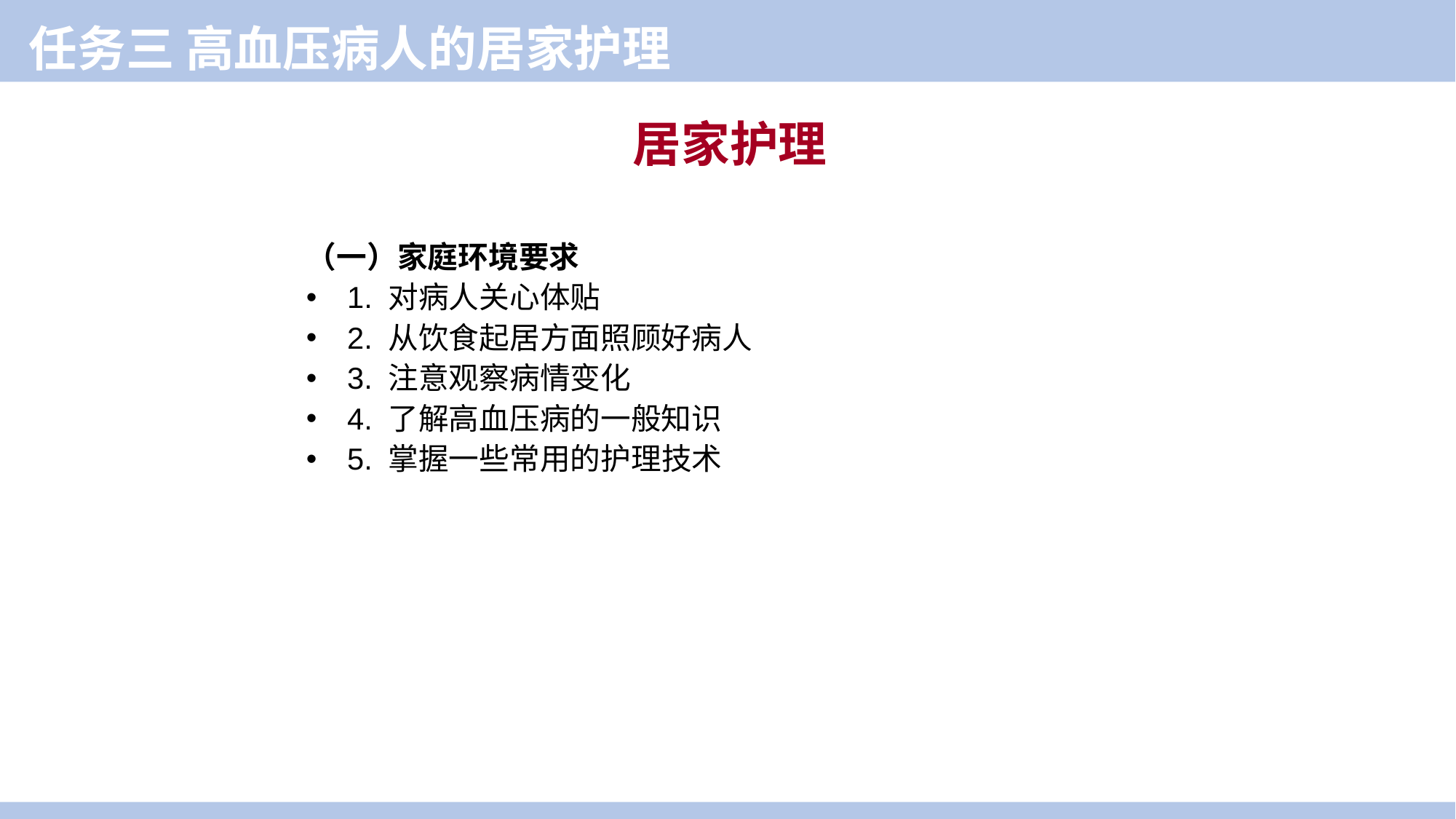

任务三 高血压病人的居家护理
居家护理
（一）家庭环境要求
1. 对病人关心体贴
2. 从饮食起居方面照顾好病人
3. 注意观察病情变化
4. 了解高血压病的一般知识
5. 掌握一些常用的护理技术